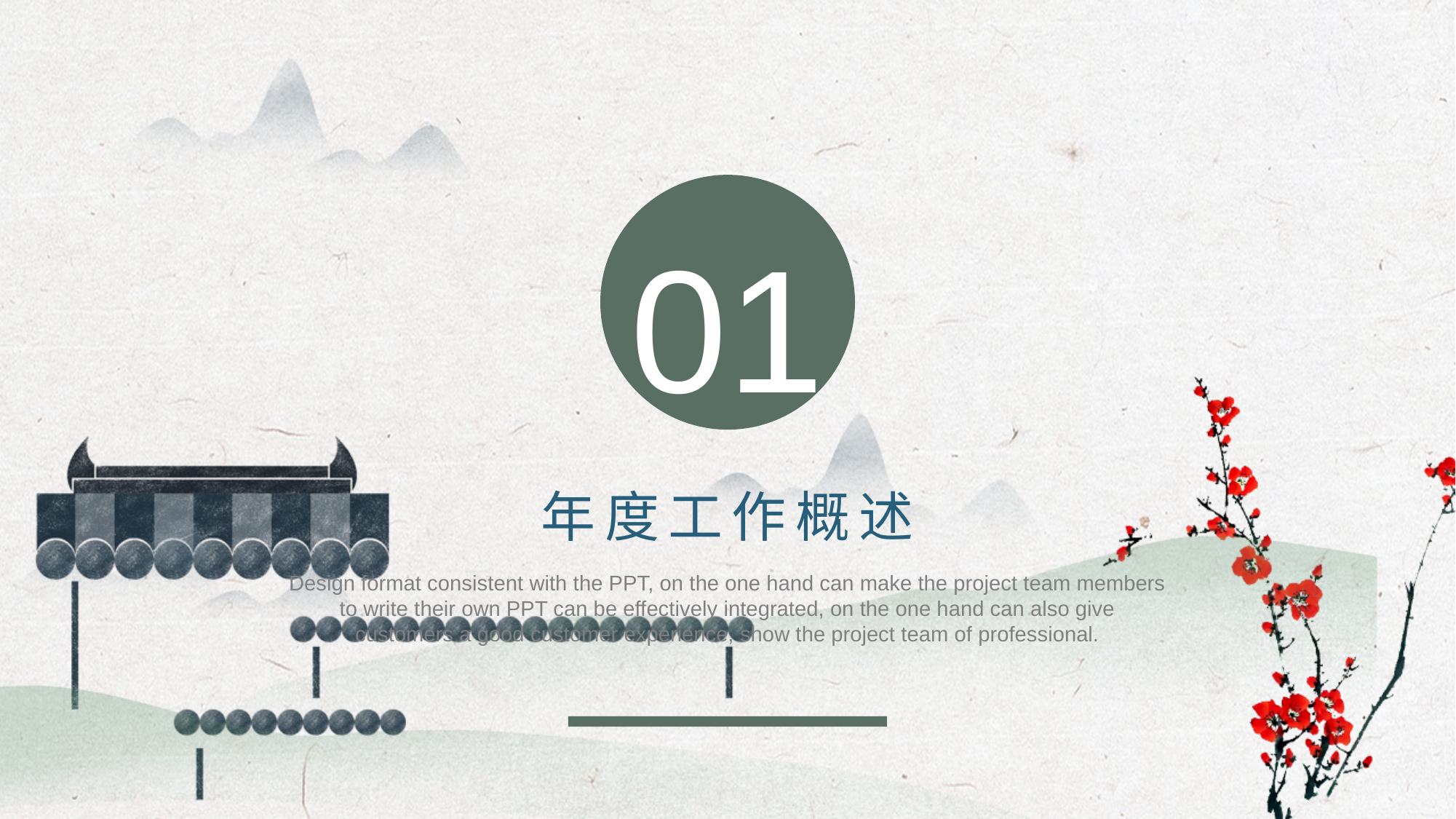

01
年度工作概述
Design format consistent with the PPT, on the one hand can make the project team members to write their own PPT can be effectively integrated, on the one hand can also give customers a good customer experience, show the project team of professional.